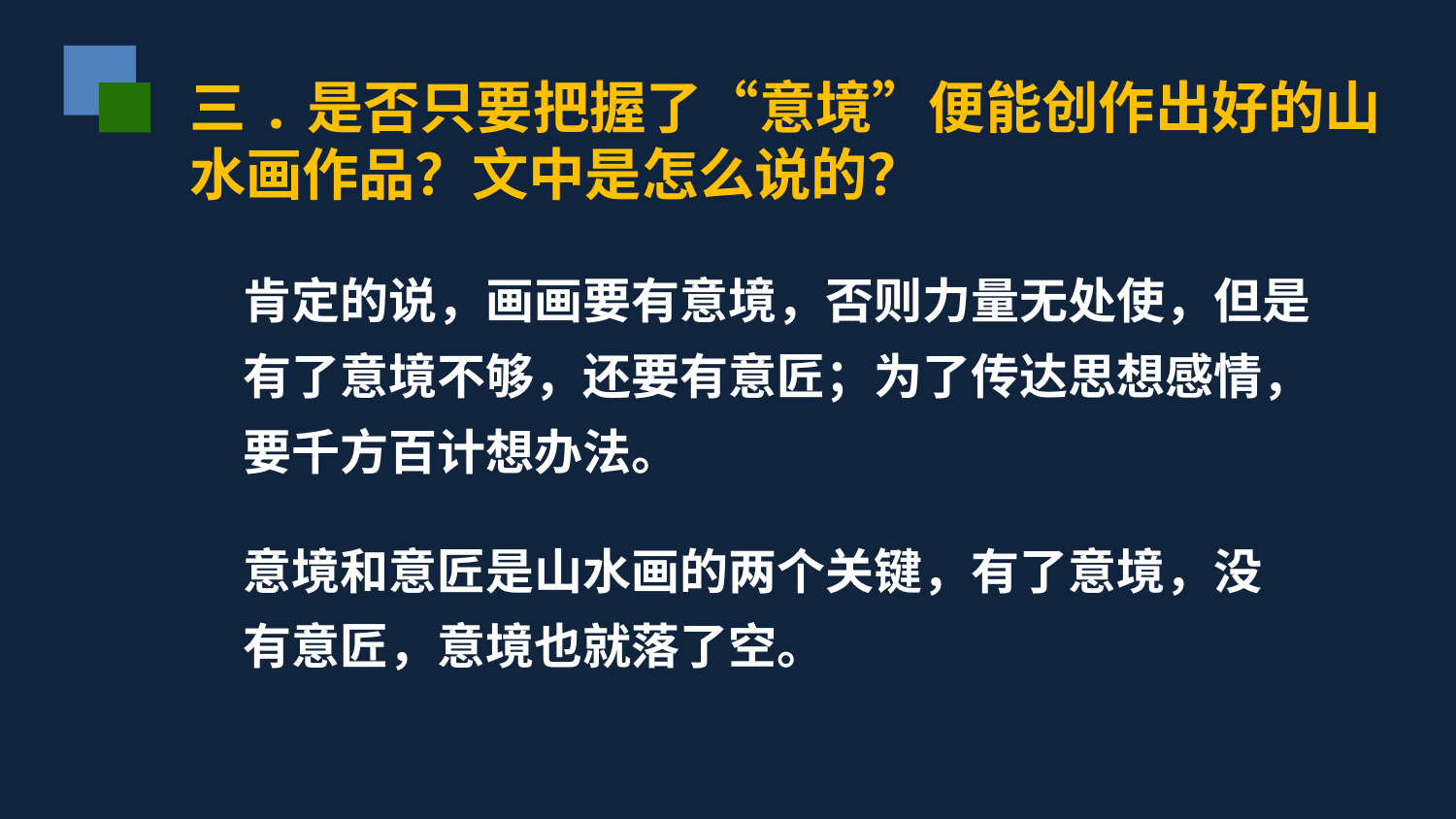

三.是否只要把握了“意境”便能创作出好的山水画作品？文中是怎么说的？
肯定的说，画画要有意境，否则力量无处使，但是有了意境不够，还要有意匠；为了传达思想感情，要千方百计想办法。
意境和意匠是山水画的两个关键，有了意境，没有意匠，意境也就落了空。